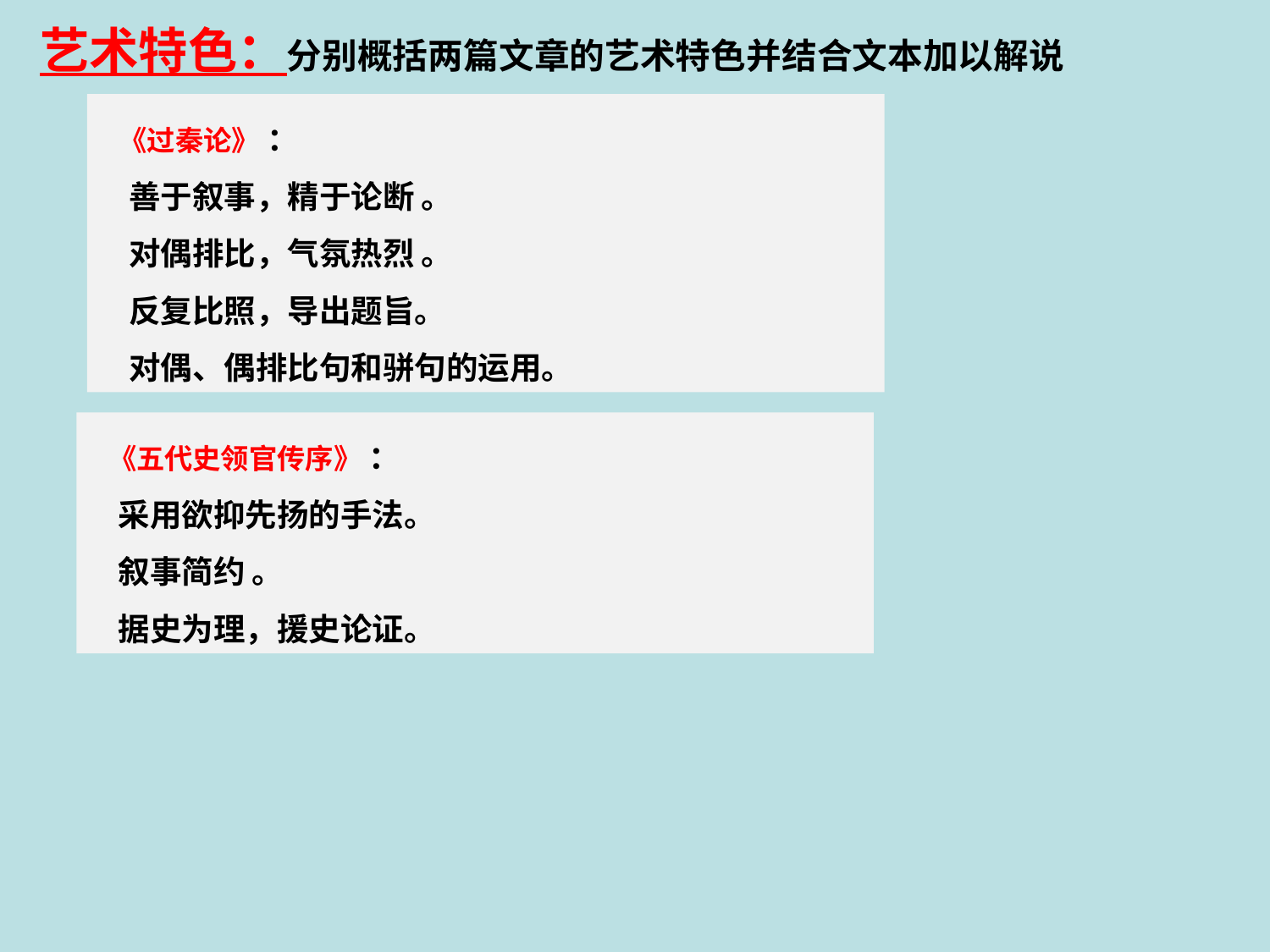

艺术特色：分别概括两篇文章的艺术特色并结合文本加以解说
  《过秦论》 ：
   善于叙事，精于论断 。
   对偶排比，气氛热烈 。
   反复比照，导出题旨。
   对偶、偶排比句和骈句的运用。
  《五代史领官传序》 ：
   采用欲抑先扬的手法。
   叙事简约 。
   据史为理，援史论证。